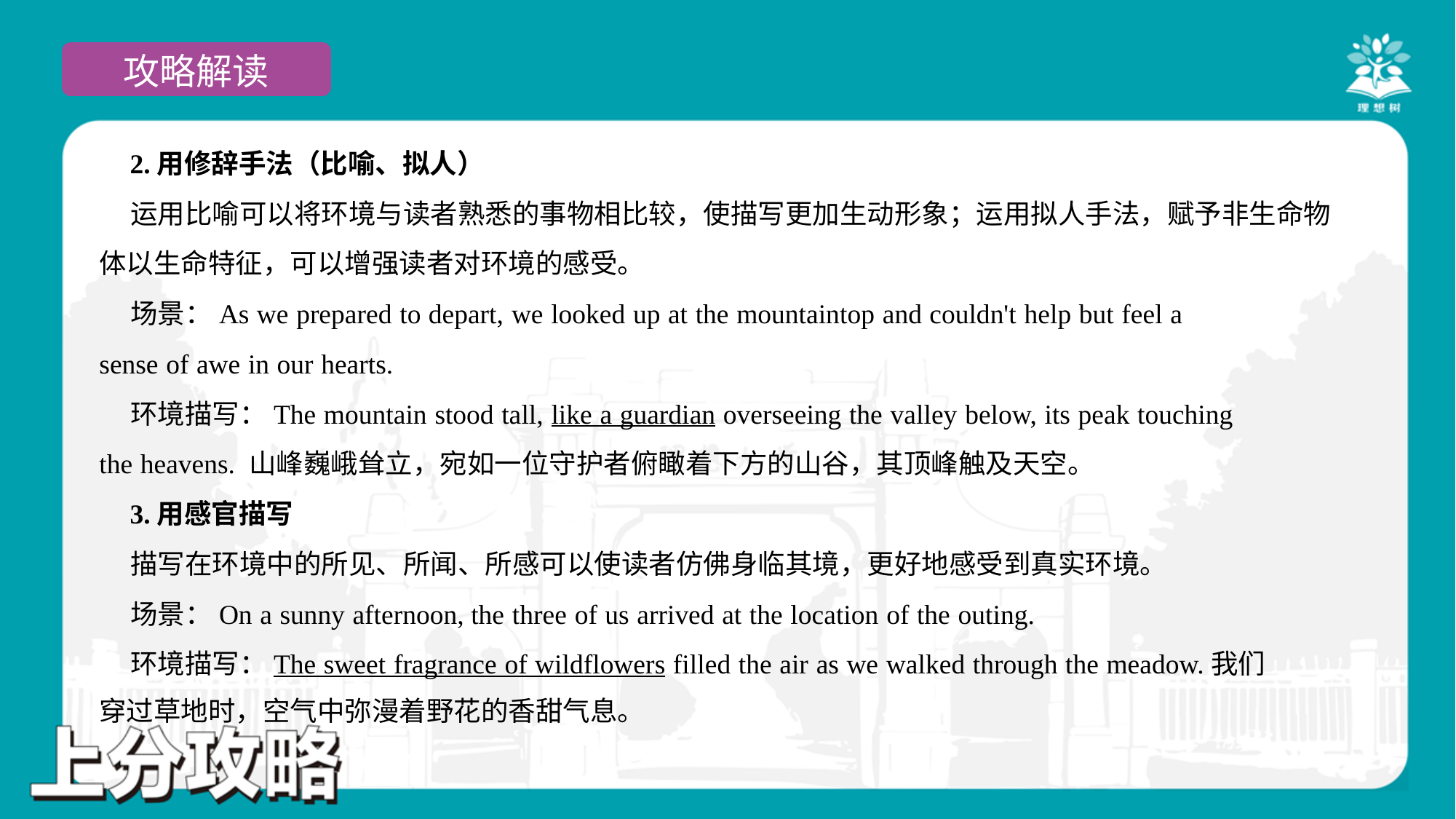

2.用修辞手法（比喻、拟人）
    运用比喻可以将环境与读者熟悉的事物相比较，使描写更加生动形象；运用拟人手法，赋予非生命物
体以生命特征，可以增强读者对环境的感受。
    场景：As we prepared to depart, we looked up at the mountaintop and couldn't help but feel a
sense of awe in our hearts.
    环境描写：The mountain stood tall, like a guardian overseeing the valley below, its peak touching
the heavens. 山峰巍峨耸立，宛如一位守护者俯瞰着下方的山谷，其顶峰触及天空。
    3.用感官描写
    描写在环境中的所见、所闻、所感可以使读者仿佛身临其境，更好地感受到真实环境。
    场景：On a sunny afternoon, the three of us arrived at the location of the outing.
    环境描写：The sweet fragrance of wildflowers filled the air as we walked through the meadow.我们
穿过草地时，空气中弥漫着野花的香甜气息。